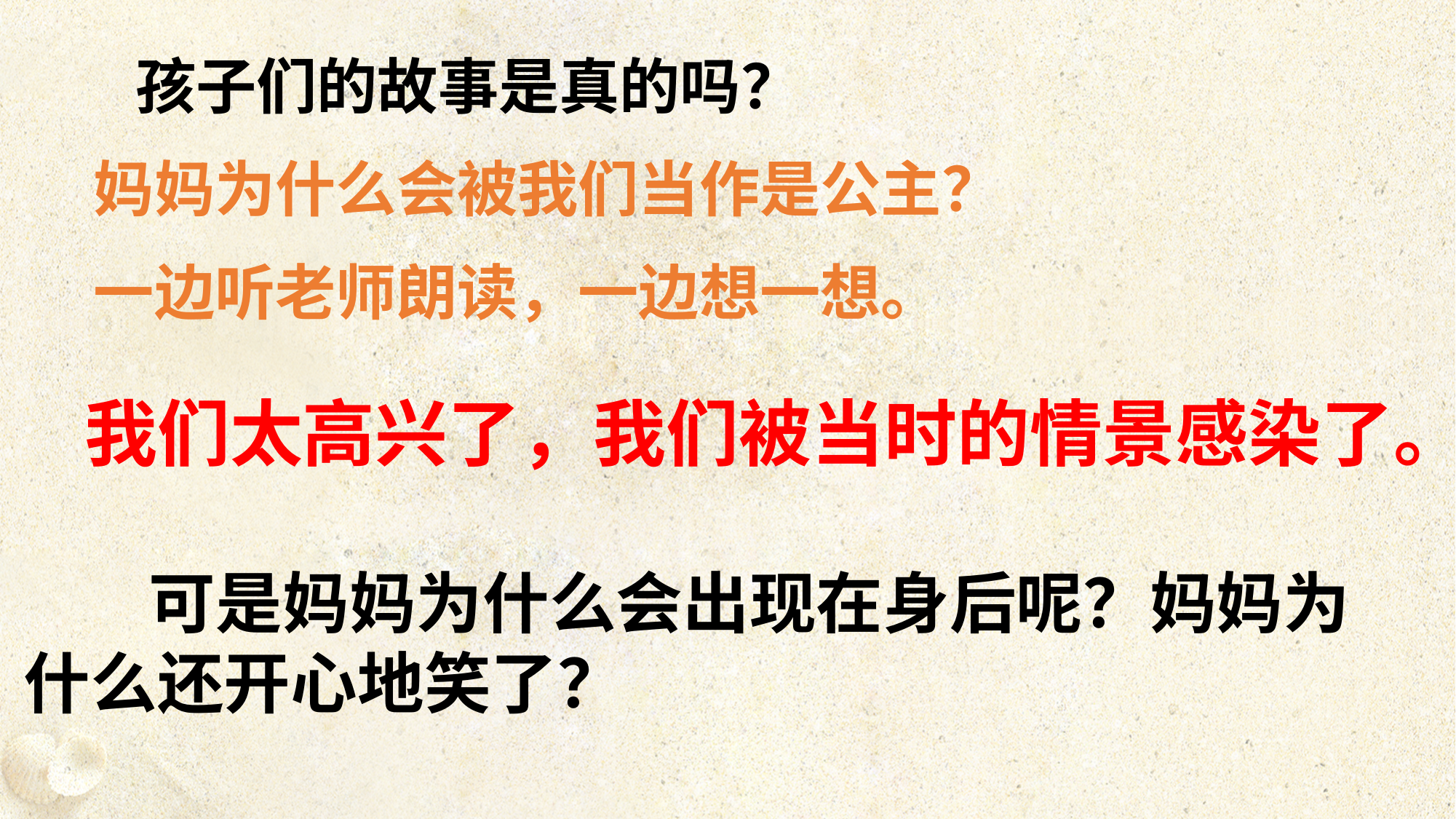

孩子们的故事是真的吗？
   妈妈为什么会被我们当作是公主？
   一边听老师朗读，一边想一想。
       我们太高兴了，我们被当时的情景感染了。
        可是妈妈为什么会出现在身后呢？妈妈为什么还开心地笑了？